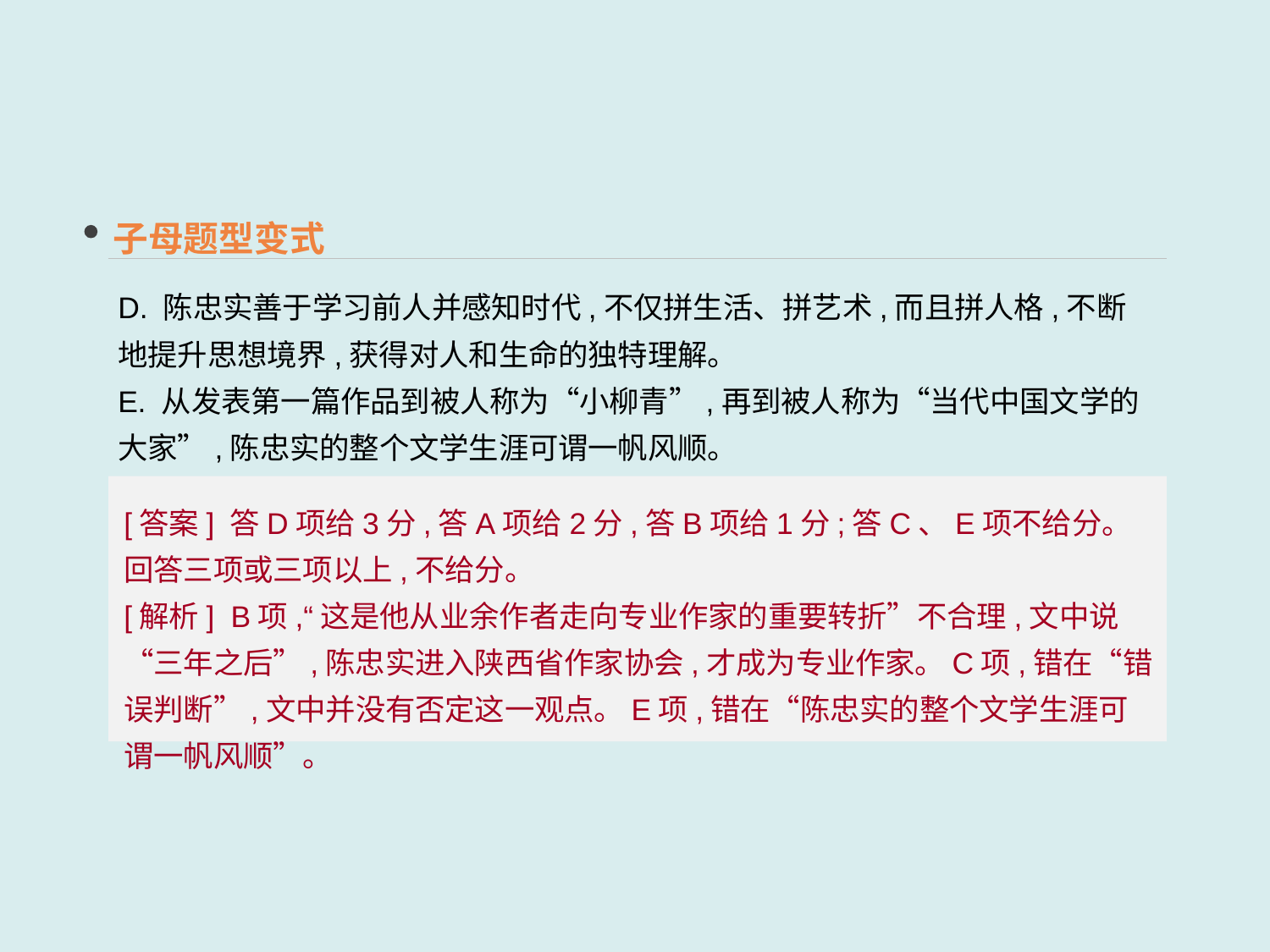

子母题型变式

D. 陈忠实善于学习前人并感知时代,不仅拼生活、拼艺术,而且拼人格,不断地提升思想境界,获得对人和生命的独特理解。
E. 从发表第一篇作品到被人称为“小柳青”,再到被人称为“当代中国文学的大家”,陈忠实的整个文学生涯可谓一帆风顺。

[答案] 答D项给3分,答A项给2分,答B项给1分;答C、E项不给分。回答三项或三项以上,不给分。
[解析]  B项,“这是他从业余作者走向专业作家的重要转折”不合理,文中说“三年之后”,陈忠实进入陕西省作家协会,才成为专业作家。C项,错在“错误判断”,文中并没有否定这一观点。E项,错在“陈忠实的整个文学生涯可谓一帆风顺”。